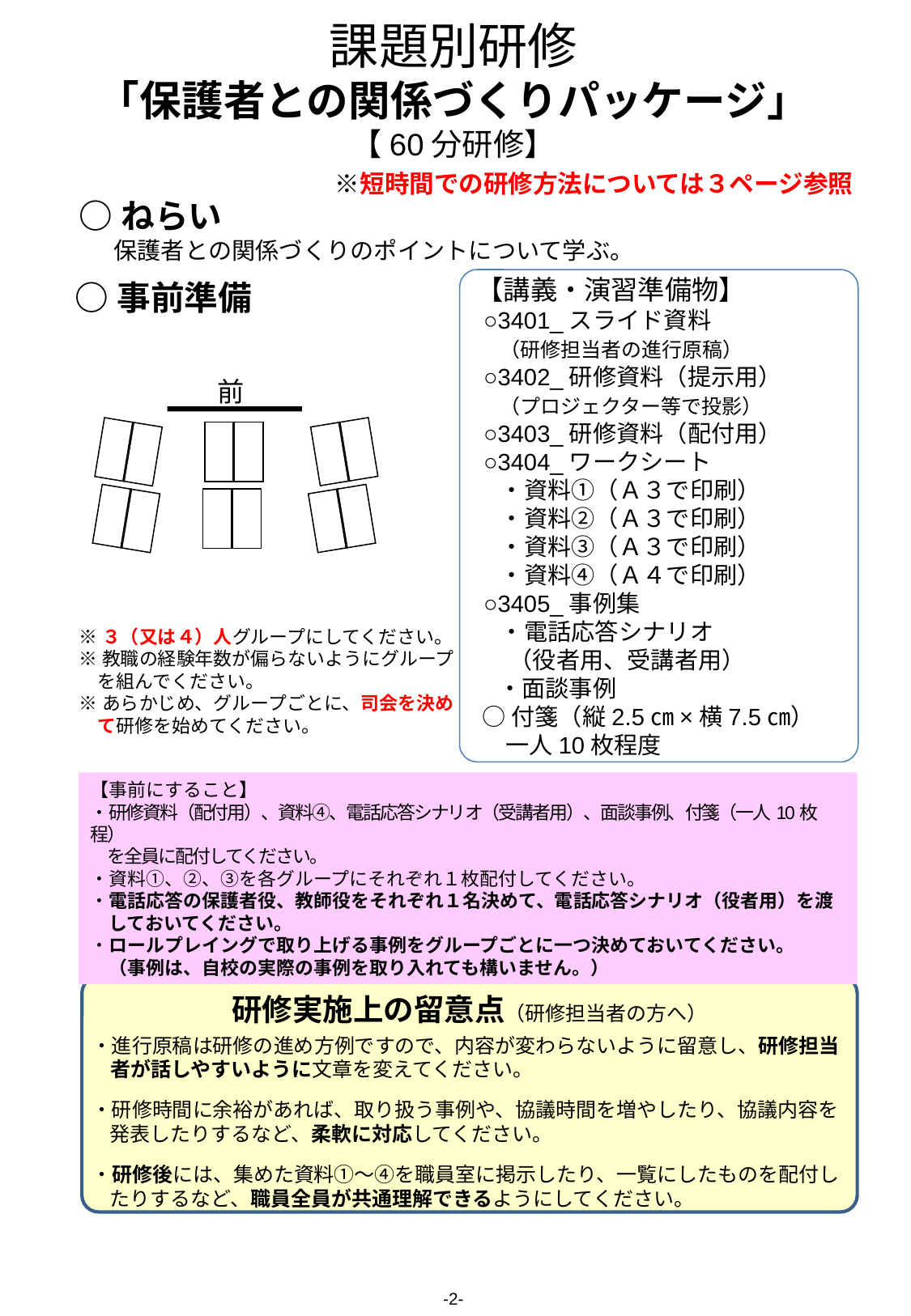

# 課題別研修 「保護者との関係づくりパッケージ」 【60分研修】 　　　　　　　　　※短時間での研修方法については３ページ参照
○ねらい
保護者との関係づくりのポイントについて学ぶ。
【講義・演習準備物】
 ○3401_スライド資料
　（研修担当者の進行原稿）
 ○3402_研修資料（提示用）
　（プロジェクター等で投影）
 ○3403_研修資料（配付用）
 ○3404_ワークシート
　・資料①（Ａ３で印刷）
　・資料②（Ａ３で印刷）
　・資料③（Ａ３で印刷）
　・資料④（Ａ４で印刷）
 ○3405_事例集
　・電話応答シナリオ
   　（役者用、受講者用）
   ・面談事例
 ○付箋（縦2.5㎝×横7.5㎝）
　 一人10枚程度
○事前準備
前

※３（又は４）人グループにしてください。
※教職の経験年数が偏らないようにグループ
　を組んでください。
※あらかじめ、グループごとに、司会を決め
　て研修を始めてください。
【事前にすること】
・研修資料（配付用）、資料④、電話応答シナリオ（受講者用）、面談事例、付箋（一人10枚程）
　を全員に配付してください。
・資料①、②、③を各グループにそれぞれ１枚配付してください。
・電話応答の保護者役、教師役をそれぞれ１名決めて、電話応答シナリオ（役者用）を渡
　しておいてください。
・ロールプレイングで取り上げる事例をグループごとに一つ決めておいてください。
　（事例は、自校の実際の事例を取り入れても構いません。）

研修実施上の留意点（研修担当者の方へ）

・進行原稿は研修の進め方例ですので、内容が変わらないように留意し、研修担当
   者が話しやすいように文章を変えてください。

・研修時間に余裕があれば、取り扱う事例や、協議時間を増やしたり、協議内容を
   発表したりするなど、柔軟に対応してください。

・研修後には、集めた資料①～④を職員室に掲示したり、一覧にしたものを配付し
   たりするなど、職員全員が共通理解できるようにしてください。

-2-